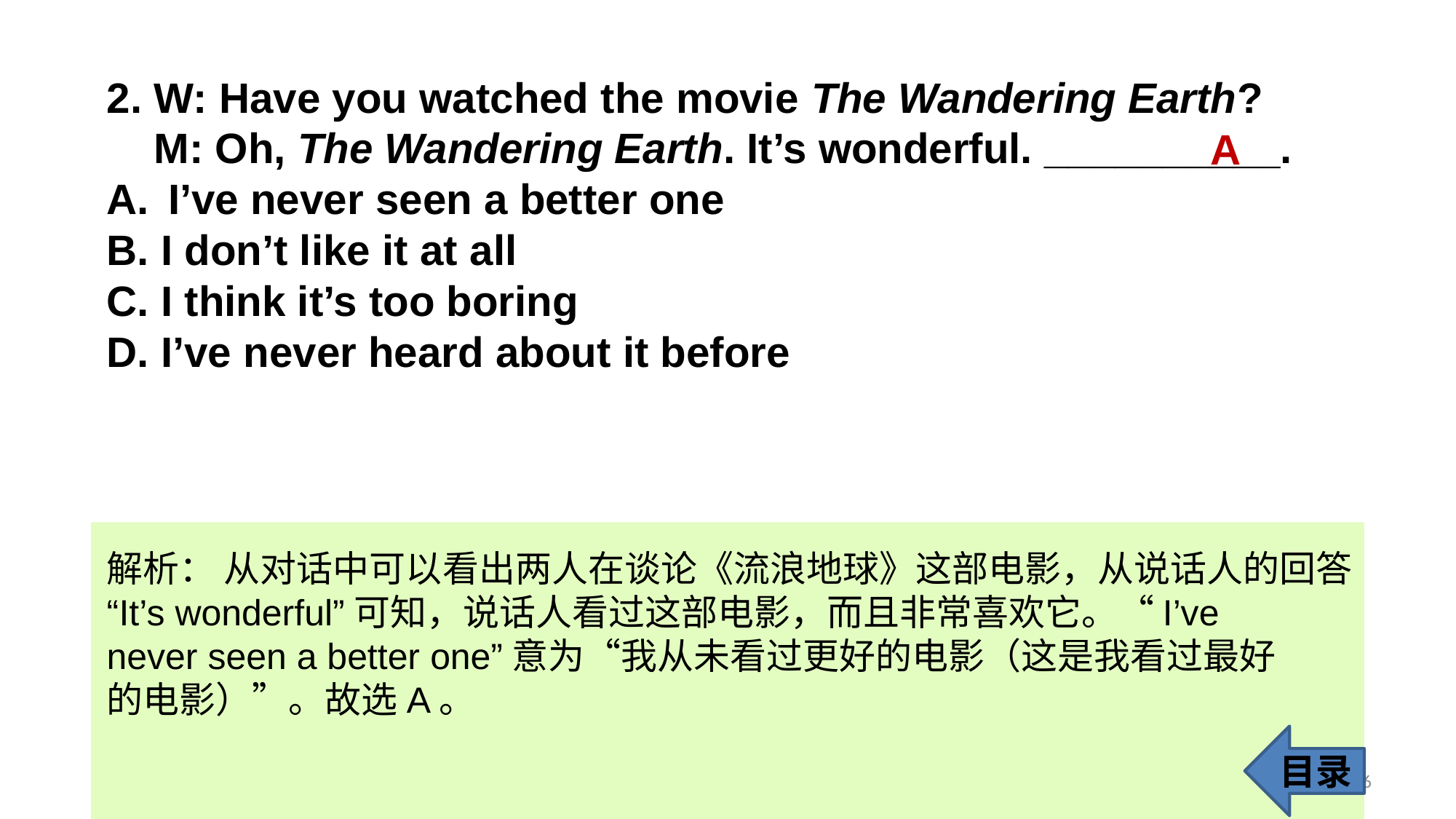

2. W: Have you watched the movie The Wandering Earth?
    M: Oh, The Wandering Earth. It’s wonderful. __________.
I’ve never seen a better one
B. I don’t like it at all
C. I think it’s too boring
D. I’ve never heard about it before
A

解析： 从对话中可以看出两人在谈论《流浪地球》这部电影，从说话人的回答
“It’s wonderful”可知，说话人看过这部电影，而且非常喜欢它。“I’ve
never seen a better one”意为“我从未看过更好的电影（这是我看过最好
的电影）”。故选A。
目录
6